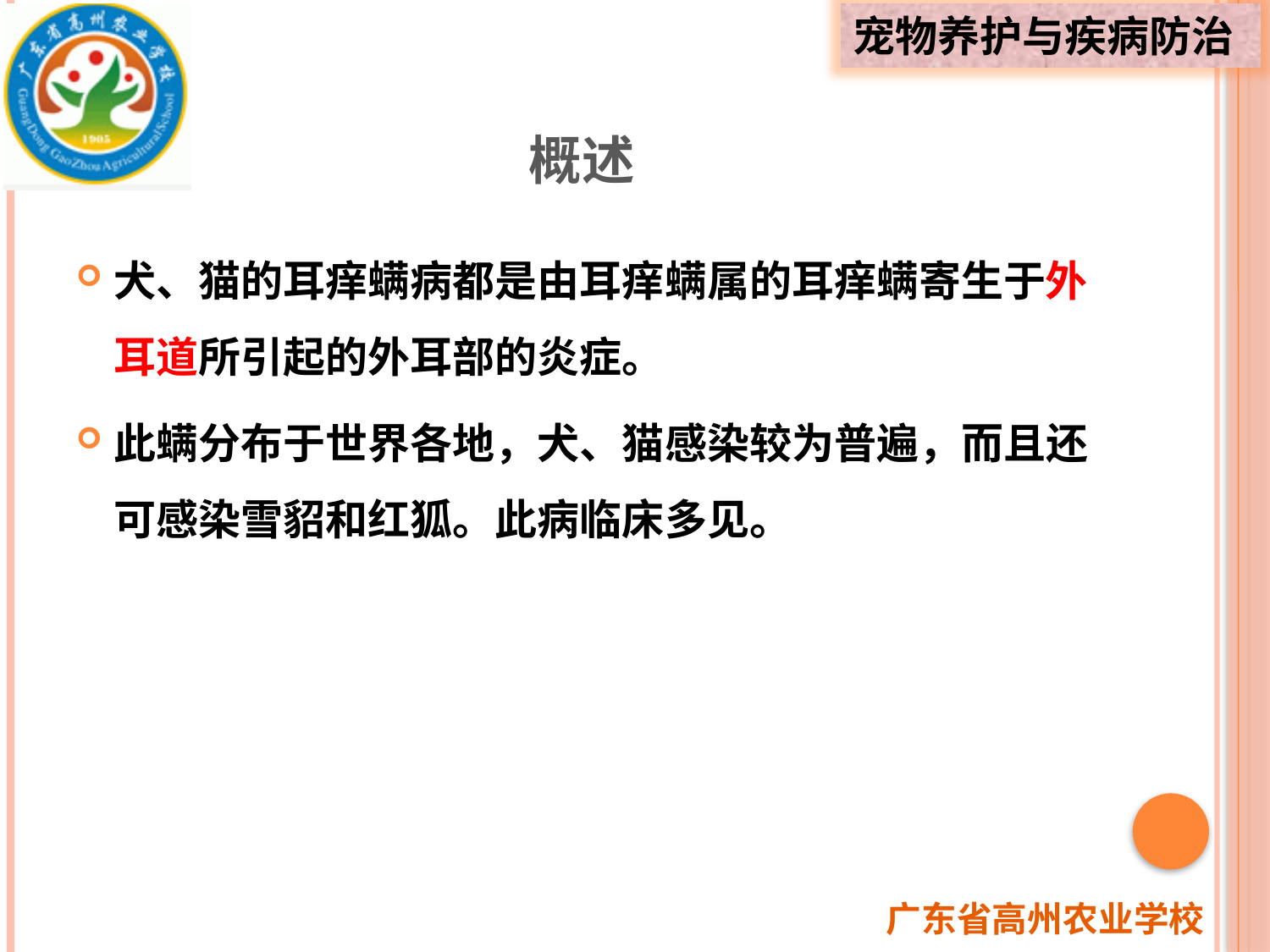

# 概述
犬、猫的耳痒螨病都是由耳痒螨属的耳痒螨寄生于外耳道所引起的外耳部的炎症。
此螨分布于世界各地，犬、猫感染较为普遍，而且还可感染雪貂和红狐。此病临床多见。